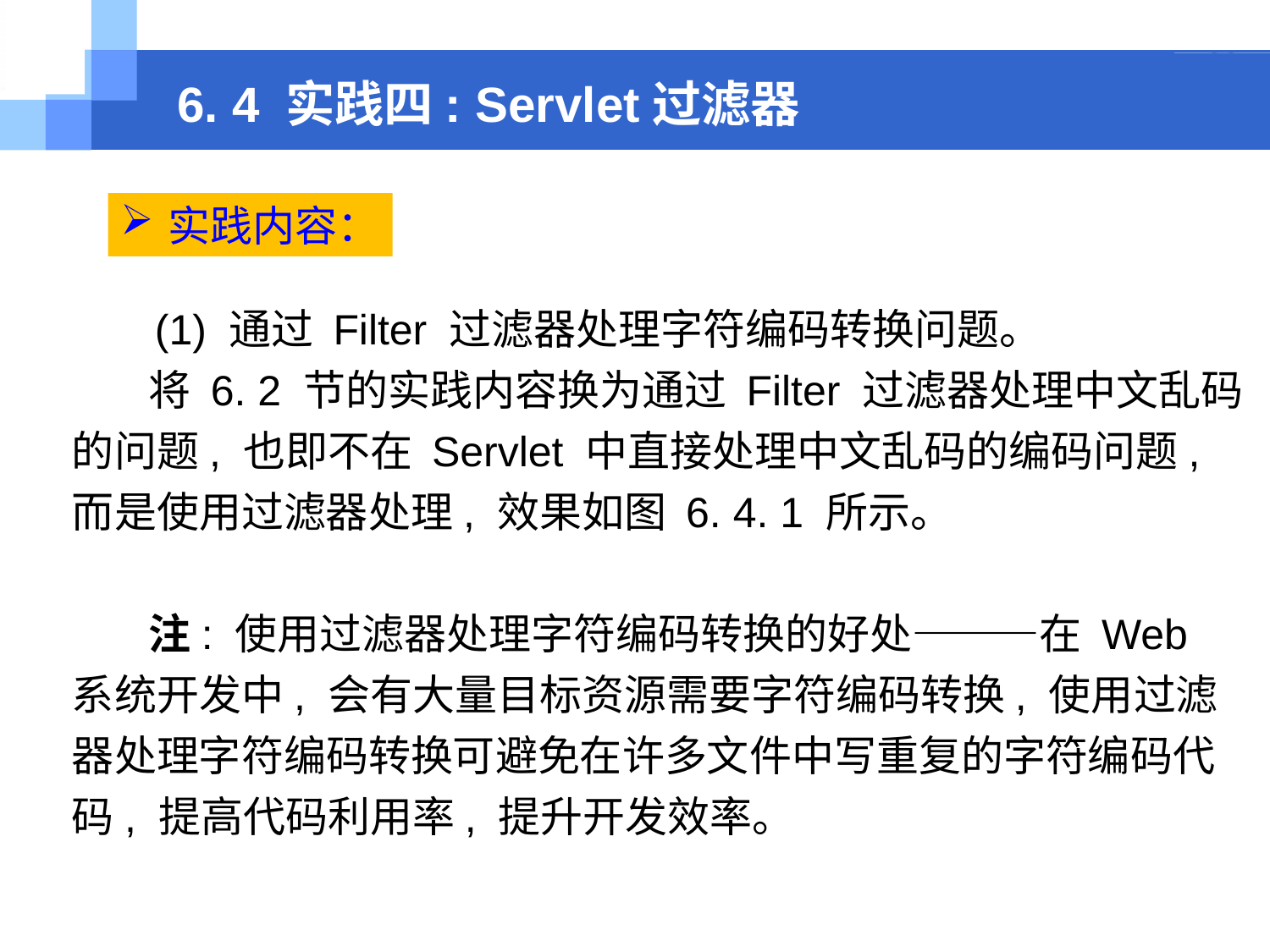

6. 4 实践四: Servlet过滤器
实践内容：
       (1) 通过 Filter 过滤器处理字符编码转换问题。
       将 6. 2 节的实践内容换为通过 Filter 过滤器处理中文乱码的问题, 也即不在 Servlet 中直接处理中文乱码的编码问题, 而是使用过滤器处理, 效果如图 6. 4. 1 所示。

       注: 使用过滤器处理字符编码转换的好处———在 Web 系统开发中, 会有大量目标资源需要字符编码转换, 使用过滤器处理字符编码转换可避免在许多文件中写重复的字符编码代码, 提高代码利用率, 提升开发效率。